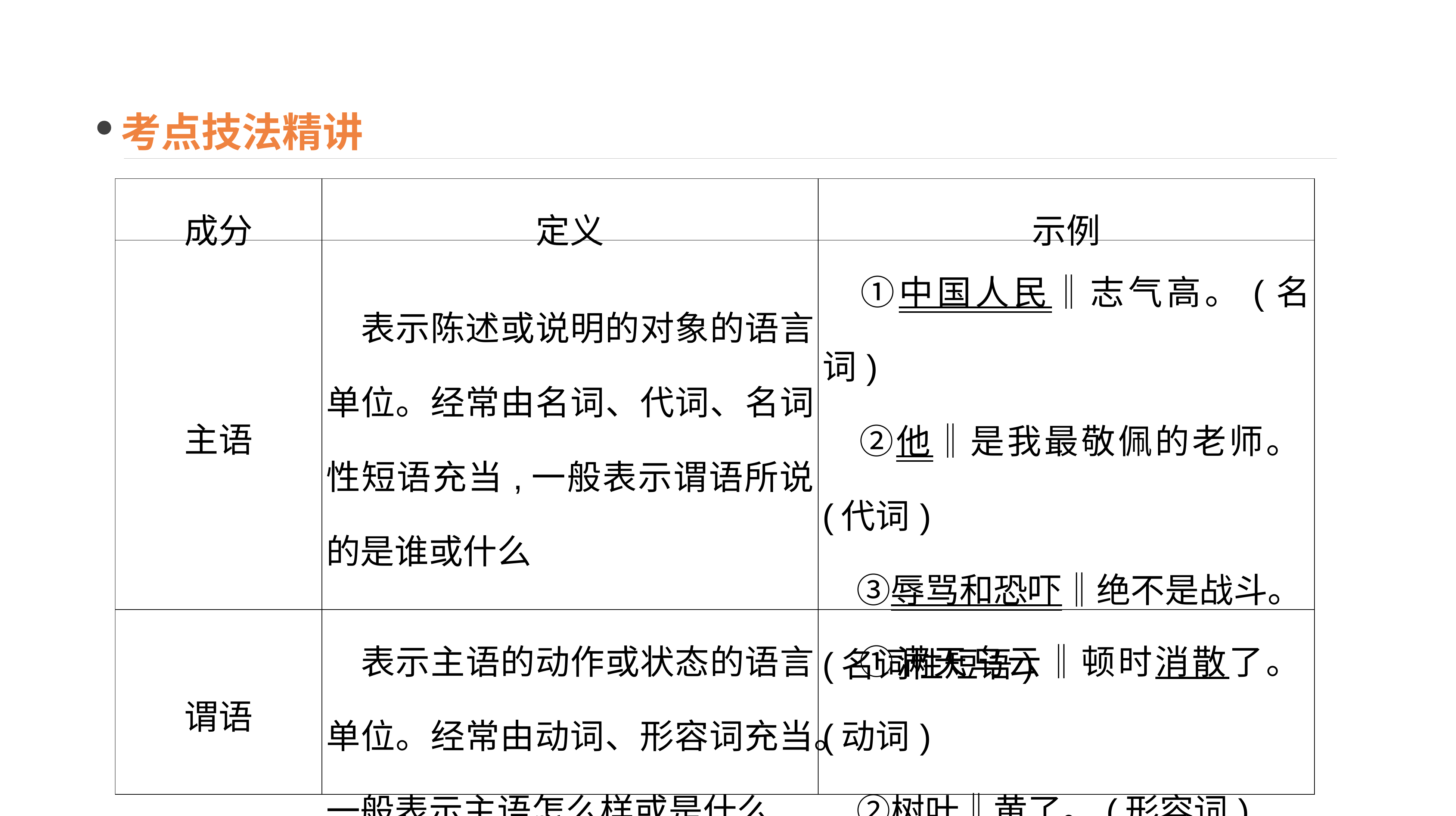

考点技法精讲

| 成分 | 定义 | 示例 |
| --- | --- | --- |
| 主语 | 表示陈述或说明的对象的语言单位。经常由名词、代词、名词性短语充当,一般表示谓语所说的是谁或什么 | ①中国人民‖志气高。(名词) 　②他‖是我最敬佩的老师。(代词) 　③辱骂和恐吓‖绝不是战斗。(名词性短语) |
| 谓语 | 表示主语的动作或状态的语言单位。经常由动词、形容词充当。一般表示主语怎么样或是什么 | ①满天乌云‖顿时消散了。(动词) 　②树叶‖黄了。(形容词) |